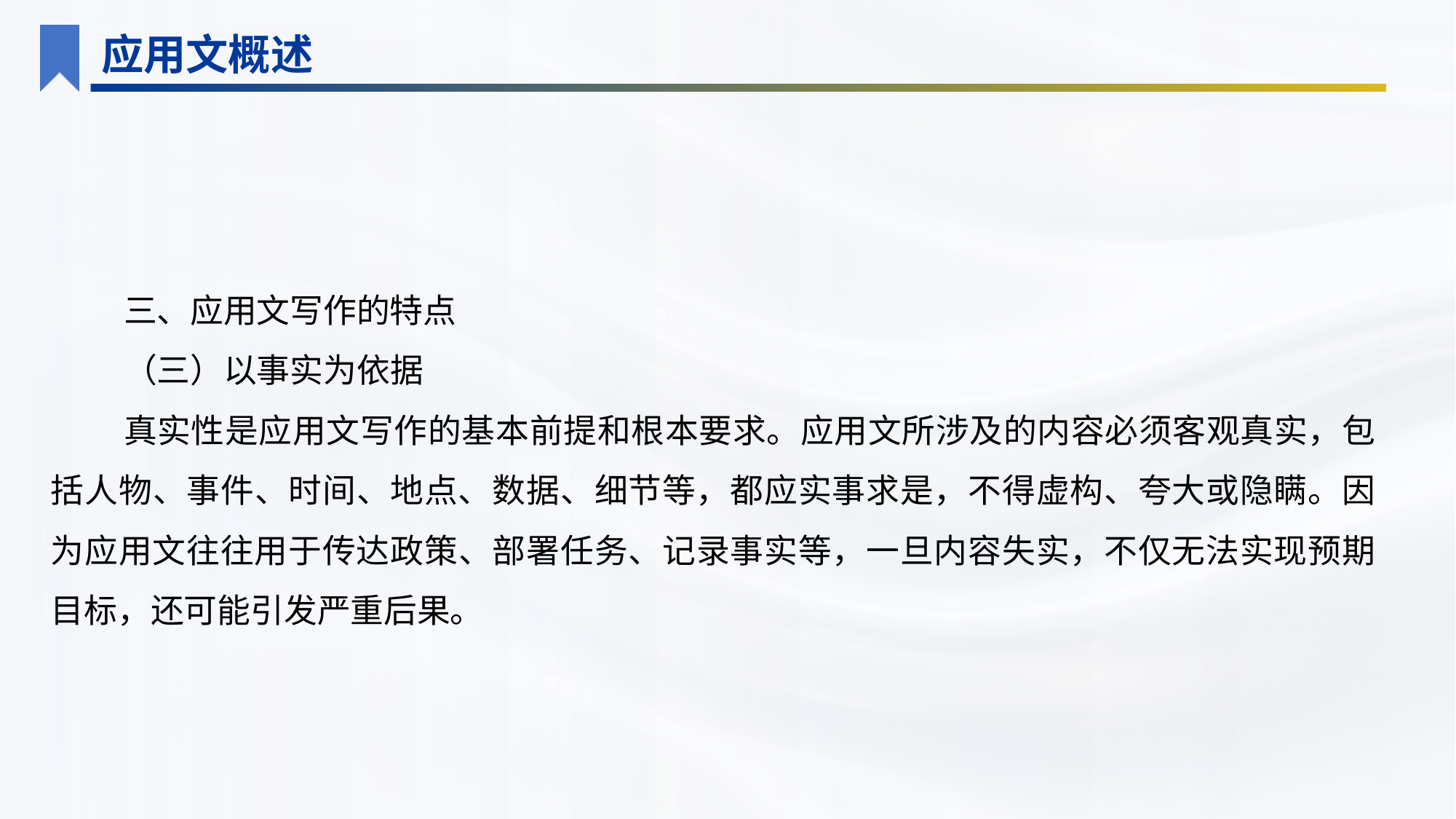

应用文概述
三、应用文写作的特点
（三）以事实为依据
真实性是应用文写作的基本前提和根本要求。应用文所涉及的内容必须客观真实，包括人物、事件、时间、地点、数据、细节等，都应实事求是，不得虚构、夸大或隐瞒。因为应用文往往用于传达政策、部署任务、记录事实等，一旦内容失实，不仅无法实现预期目标，还可能引发严重后果。